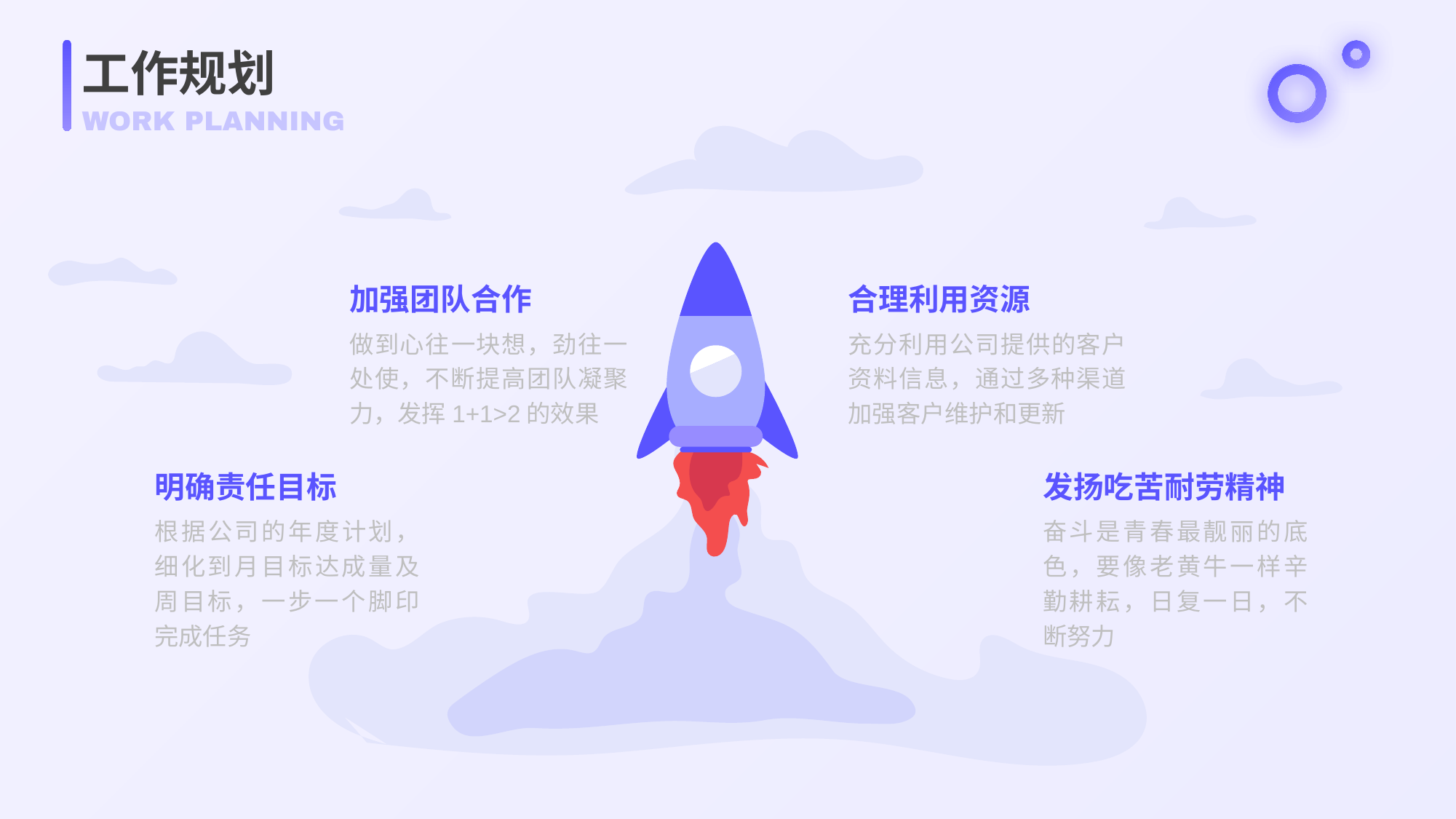

工作规划
WORK PLANNING

加强团队合作
合理利用资源
做到心往一块想，劲往一处使，不断提高团队凝聚力，发挥1+1>2的效果
充分利用公司提供的客户资料信息，通过多种渠道加强客户维护和更新

明确责任目标
发扬吃苦耐劳精神
根据公司的年度计划，细化到月目标达成量及周目标，一步一个脚印完成任务
奋斗是青春最靓丽的底色，要像老黄牛一样辛勤耕耘，日复一日，不断努力